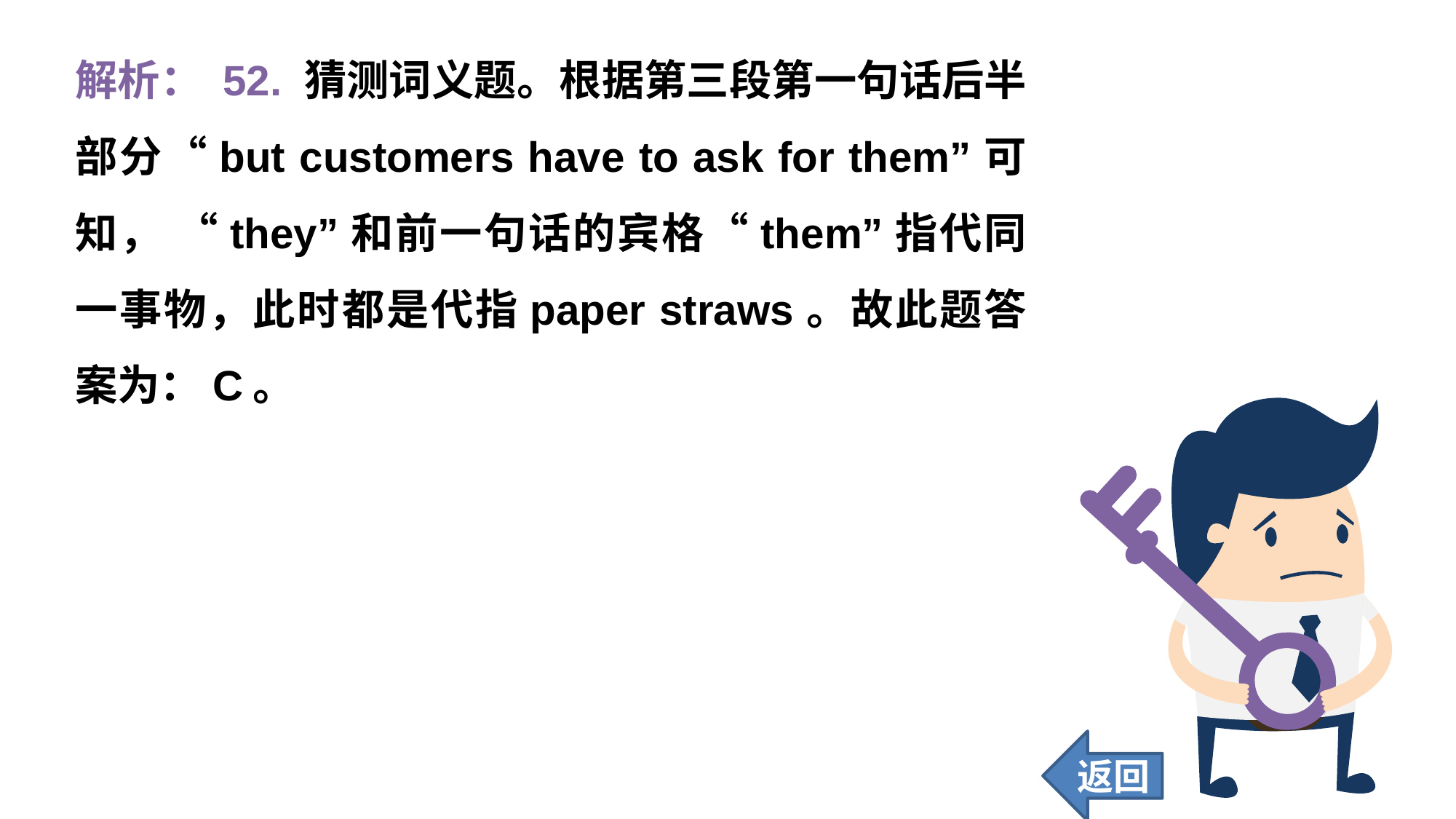

解析： 52. 猜测词义题。根据第三段第一句话后半部分“but customers have to ask for them”可知， “they”和前一句话的宾格“them”指代同一事物，此时都是代指paper straws。故此题答 案为：C。

返回
414